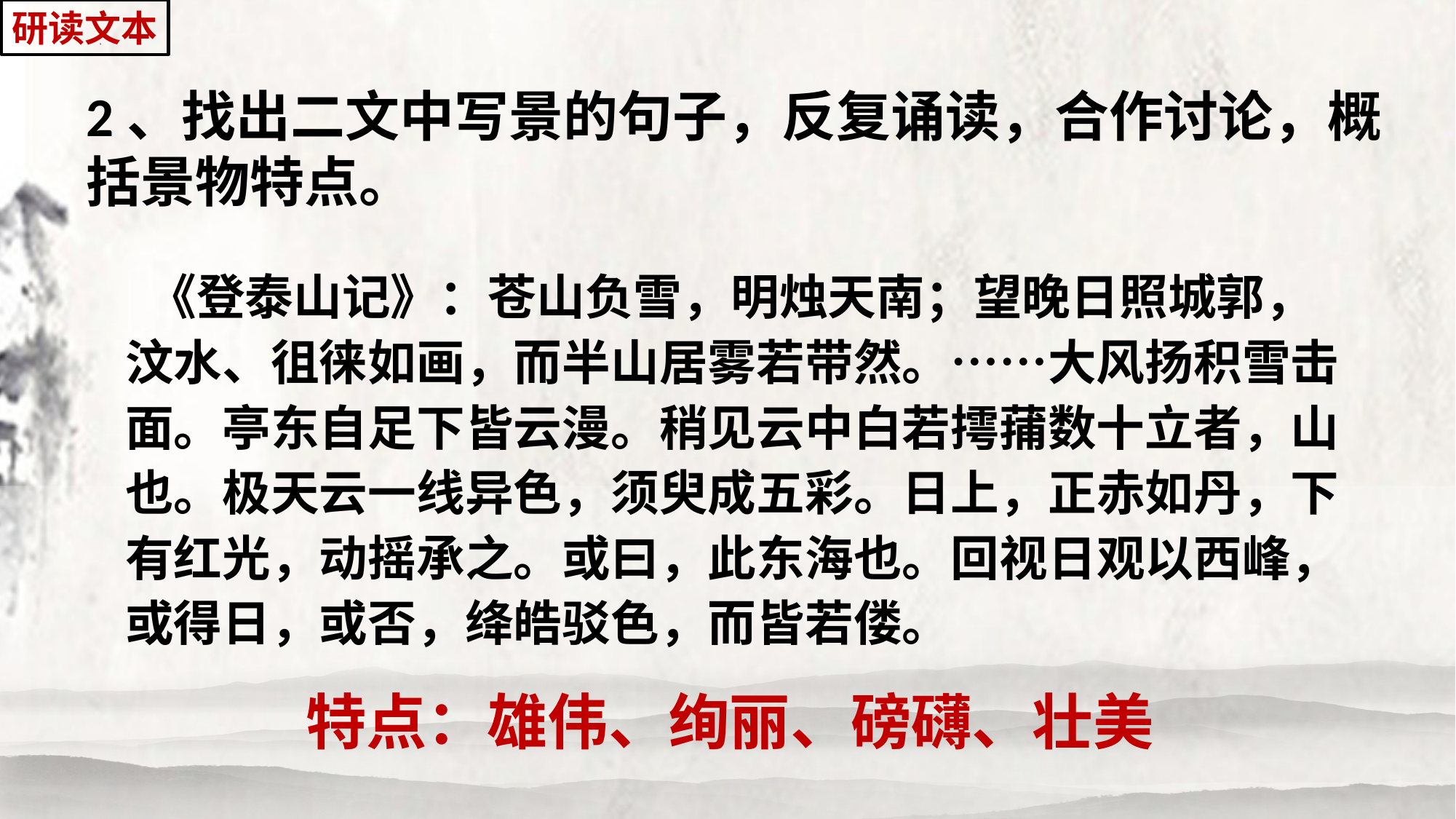

研读文本
2、找出二文中写景的句子，反复诵读，合作讨论，概括景物特点。
 《登泰山记》：苍山负雪，明烛天南；望晚日照城郭，汶水、徂徕如画，而半山居雾若带然。……大风扬积雪击面。亭东自足下皆云漫。稍见云中白若摴蒱数十立者，山也。极天云一线异色，须臾成五彩。日上，正赤如丹，下有红光，动摇承之。或曰，此东海也。回视日观以西峰，或得日，或否，绛皓驳色，而皆若偻。
特点：雄伟、绚丽、磅礴、壮美